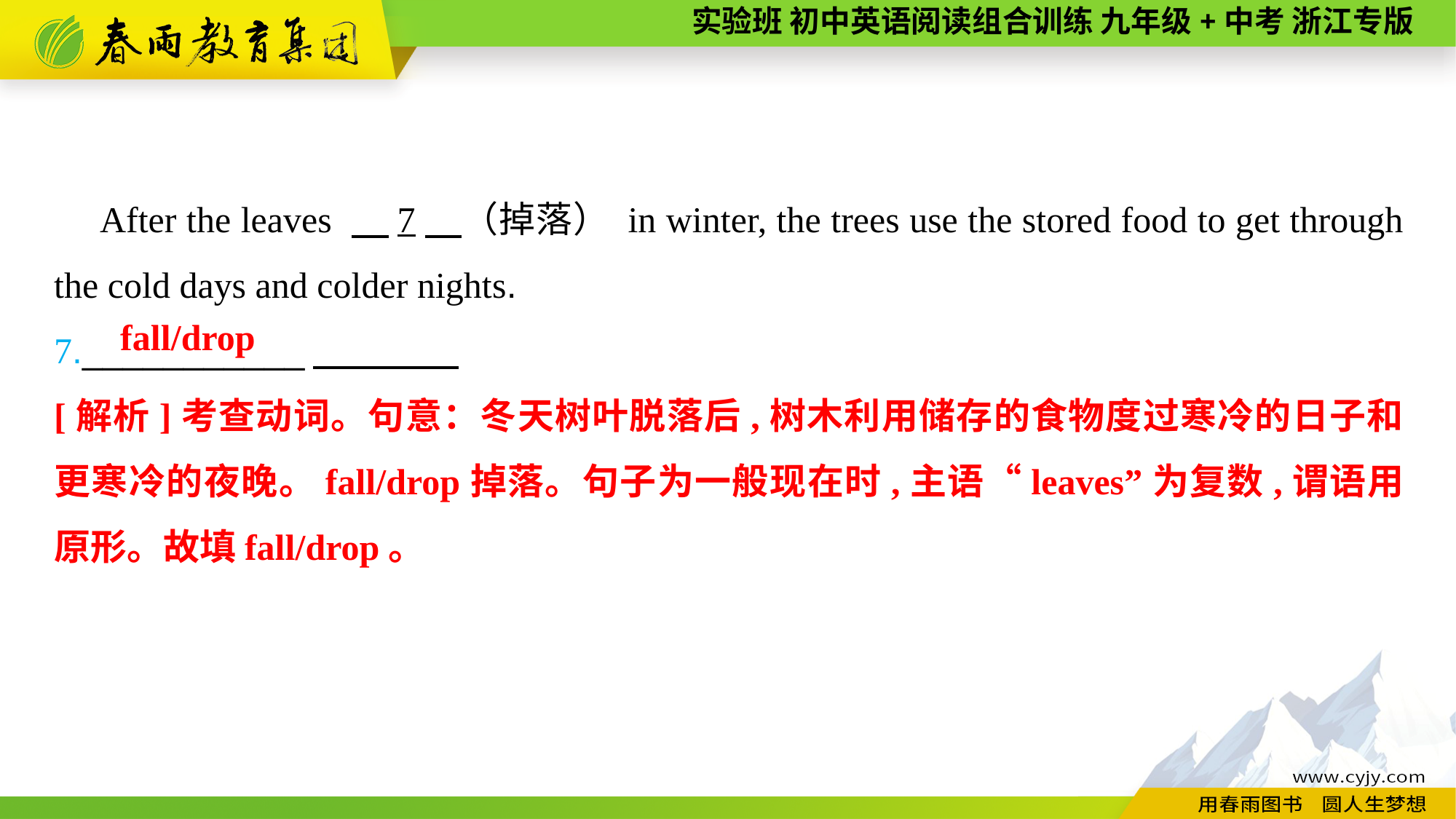

After the leaves 　7　（掉落） in winter, the trees use the stored food to get through the cold days and colder nights.
7.___________
fall/drop
[解析]考查动词。句意：冬天树叶脱落后,树木利用储存的食物度过寒冷的日子和更寒冷的夜晚。fall/drop掉落。句子为一般现在时,主语“leaves”为复数,谓语用原形。故填fall/drop。